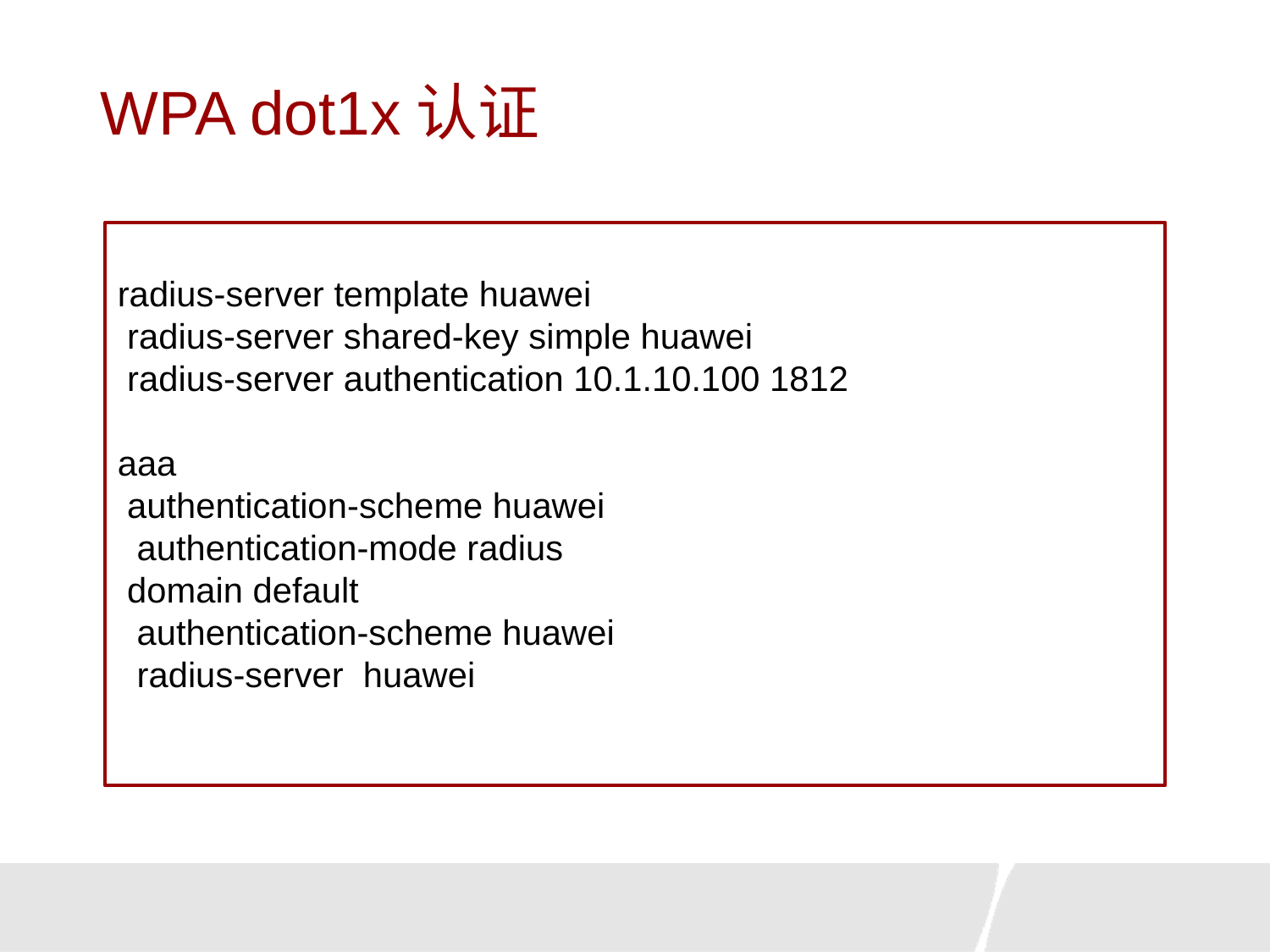

# WPA dot1x认证

radius-server template huawei
 radius-server shared-key simple huawei
 radius-server authentication 10.1.10.100 1812

aaa
 authentication-scheme huawei
  authentication-mode radius
 domain default
  authentication-scheme huawei
  radius-server  huawei